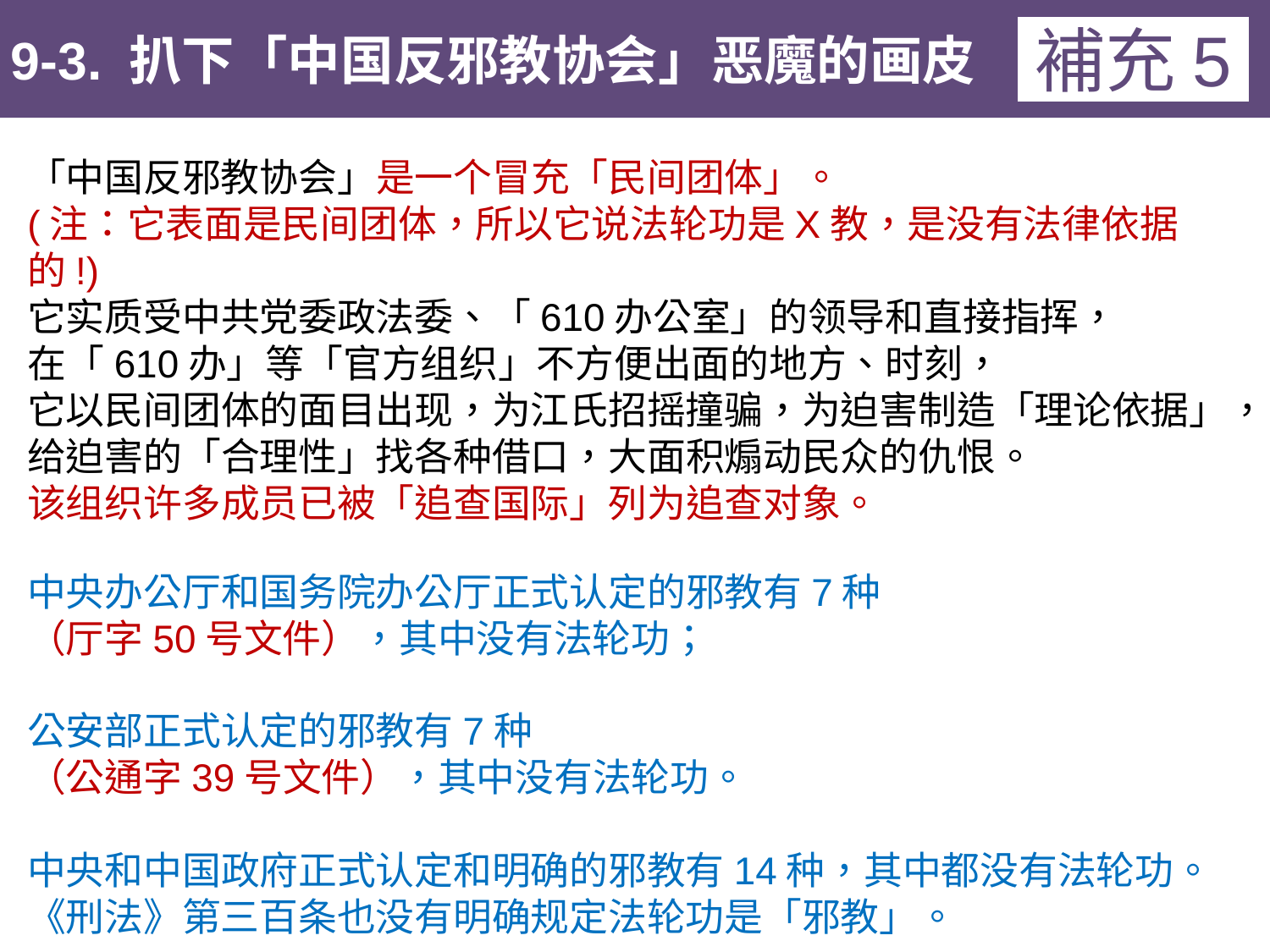

9-3. 扒下「中国反邪教协会」恶魔的画皮
補充5
「中国反邪教协会」是一个冒充「民间团体」。
(注：它表面是民间团体，所以它说法轮功是X教，是没有法律依据的!)
它实质受中共党委政法委、「610办公室」的领导和直接指挥，
在「610办」等「官方组织」不方便出面的地方、时刻，
它以民间团体的面目出现，为江氏招摇撞骗，为迫害制造「理论依据」，
给迫害的「合理性」找各种借口，大面积煽动民众的仇恨。
该组织许多成员已被「追查国际」列为追查对象。

中央办公厅和国务院办公厅正式认定的邪教有7种
（厅字50号文件），其中没有法轮功；

公安部正式认定的邪教有7种
（公通字39号文件），其中没有法轮功。

中央和中国政府正式认定和明确的邪教有14种，其中都没有法轮功。
《刑法》第三百条也没有明确规定法轮功是「邪教」。